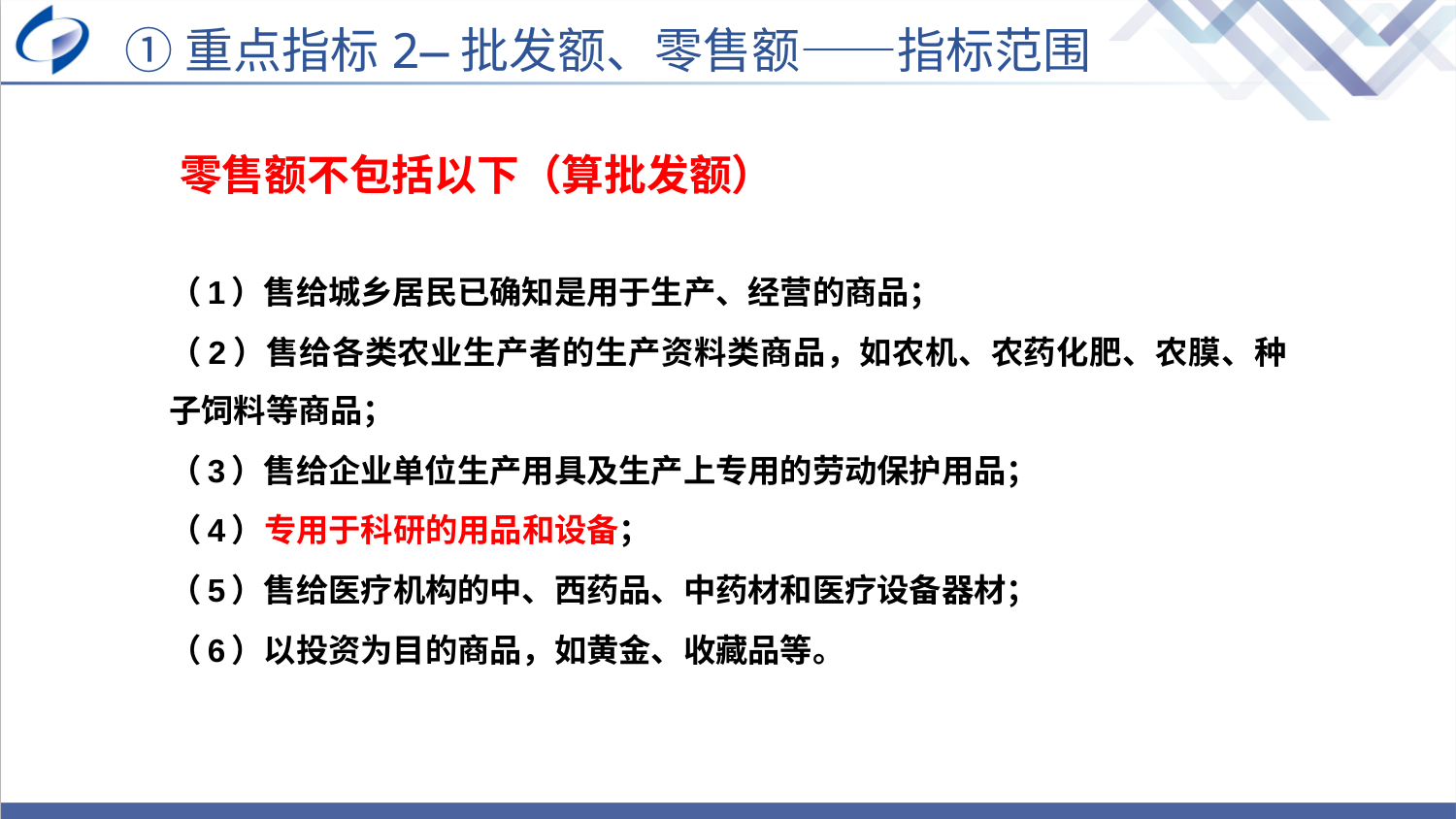

①重点指标2—批发额、零售额——指标范围
零售额不包括以下（算批发额）
（1）售给城乡居民已确知是用于生产、经营的商品；
（2）售给各类农业生产者的生产资料类商品，如农机、农药化肥、农膜、种子饲料等商品；
（3）售给企业单位生产用具及生产上专用的劳动保护用品；
（4）专用于科研的用品和设备；
（5）售给医疗机构的中、西药品、中药材和医疗设备器材；
（6）以投资为目的商品，如黄金、收藏品等。